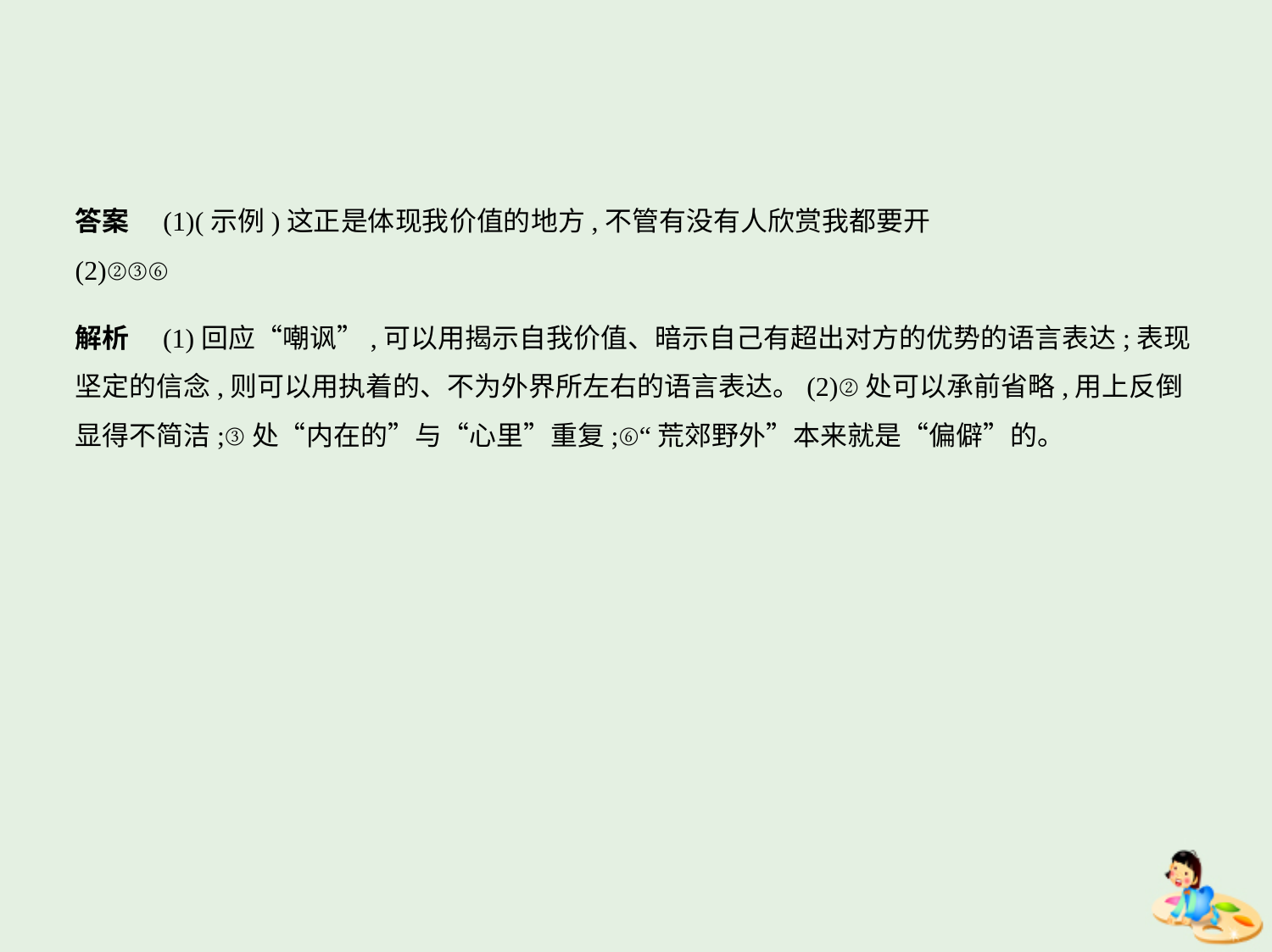

答案　(1)(示例)这正是体现我价值的地方,不管有没有人欣赏我都要开
(2)②③⑥
解析　(1)回应“嘲讽”,可以用揭示自我价值、暗示自己有超出对方的优势的语言表达;表现
坚定的信念,则可以用执着的、不为外界所左右的语言表达。(2)②处可以承前省略,用上反倒
显得不简洁;③处“内在的”与“心里”重复;⑥“荒郊野外”本来就是“偏僻”的。